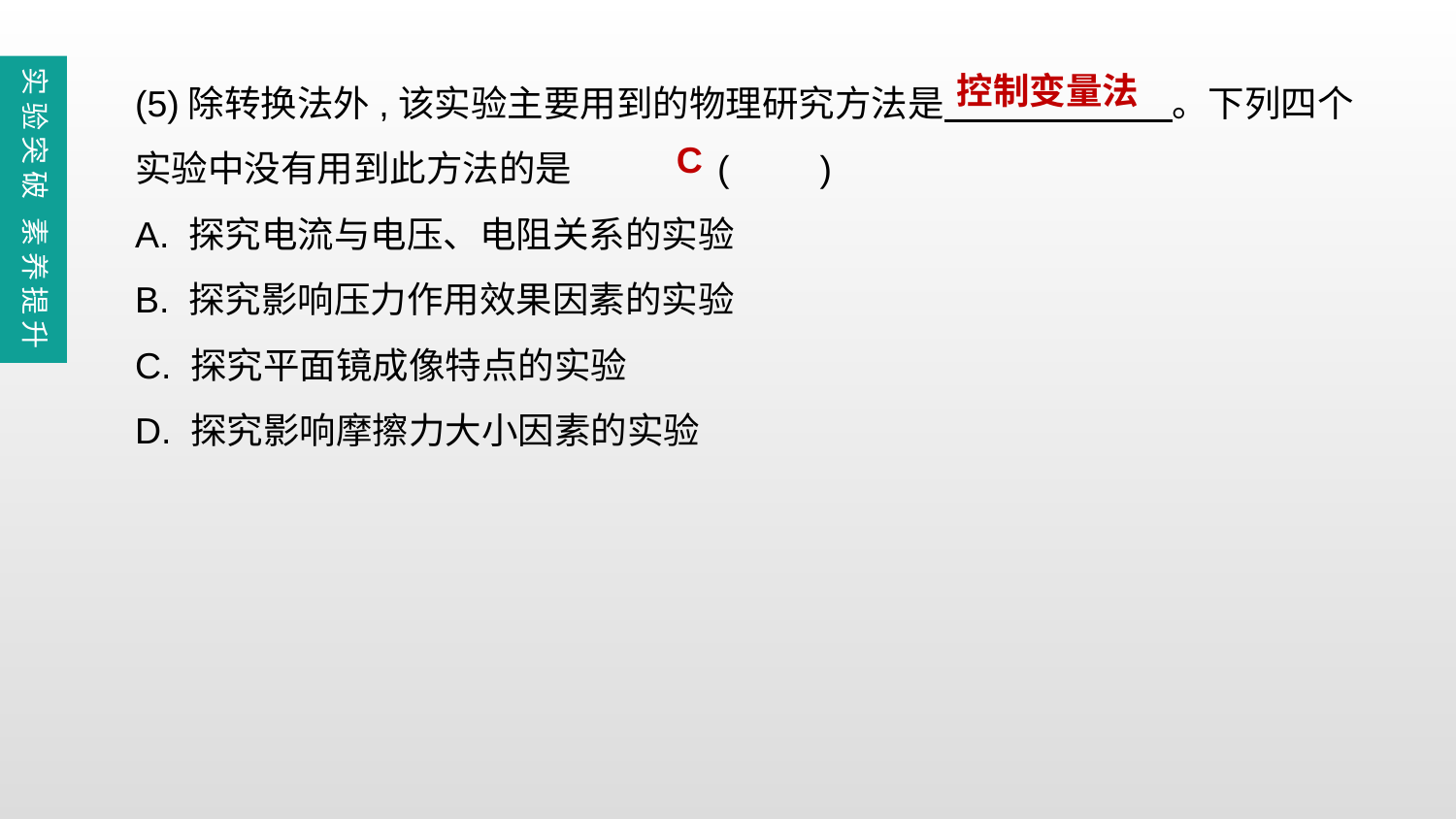

(5)除转换法外,该实验主要用到的物理研究方法是　　　          　。下列四个实验中没有用到此方法的是	(　　)
A. 探究电流与电压、电阻关系的实验
B. 探究影响压力作用效果因素的实验
C. 探究平面镜成像特点的实验
D. 探究影响摩擦力大小因素的实验

实验突破 素养提升
控制变量法
C